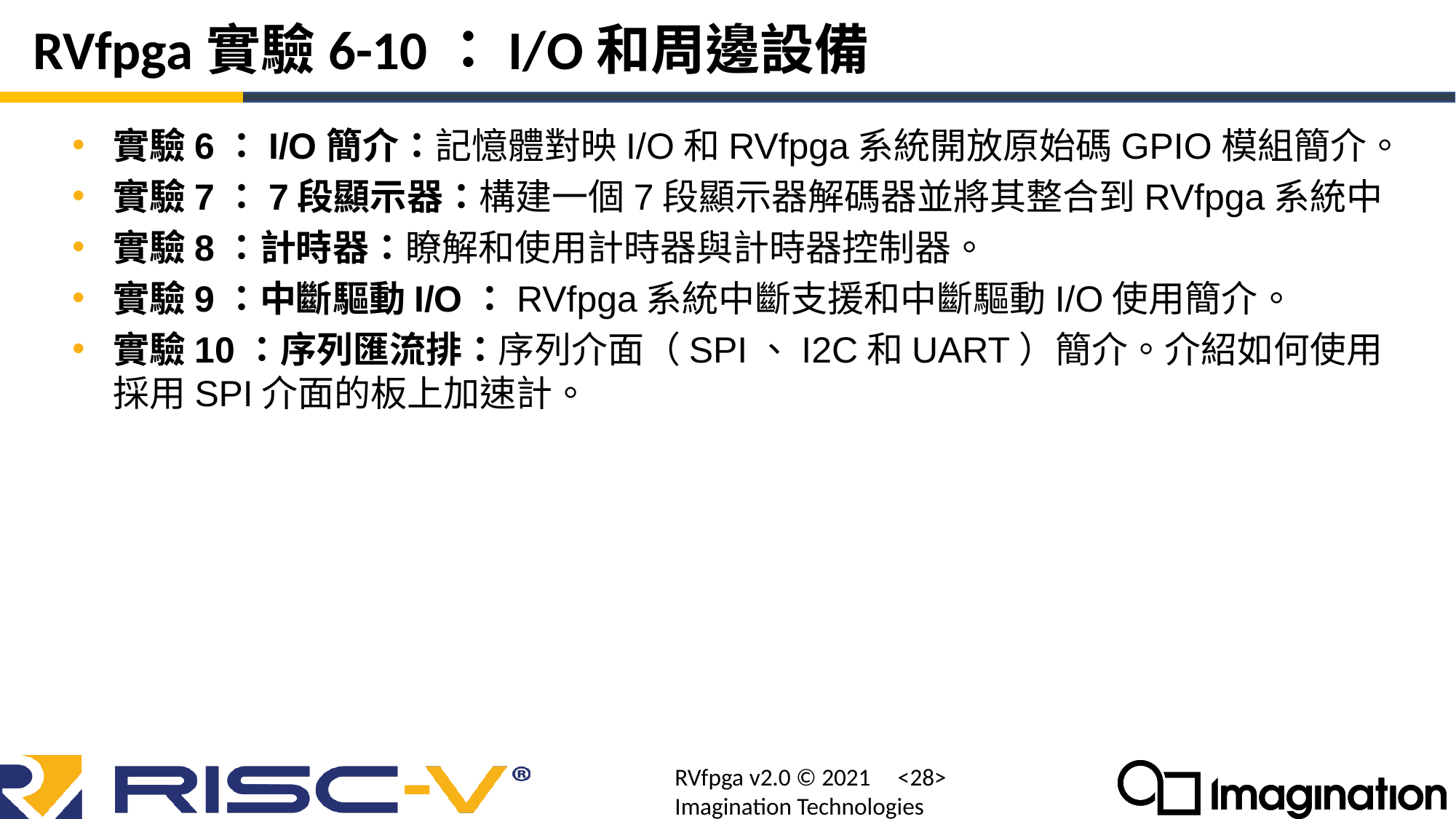

# RVfpga實驗6-10：I/O和周邊設備
實驗6：I/O簡介：記憶體對映I/O和RVfpga系統開放原始碼GPIO模組簡介。
實驗7：7段顯示器：構建一個7段顯示器解碼器並將其整合到RVfpga系統中
實驗8：計時器：瞭解和使用計時器與計時器控制器。
實驗9：中斷驅動I/O：RVfpga系統中斷支援和中斷驅動I/O使用簡介。
實驗10：序列匯流排：序列介面（SPI、I2C和UART）簡介。介紹如何使用採用SPI介面的板上加速計。